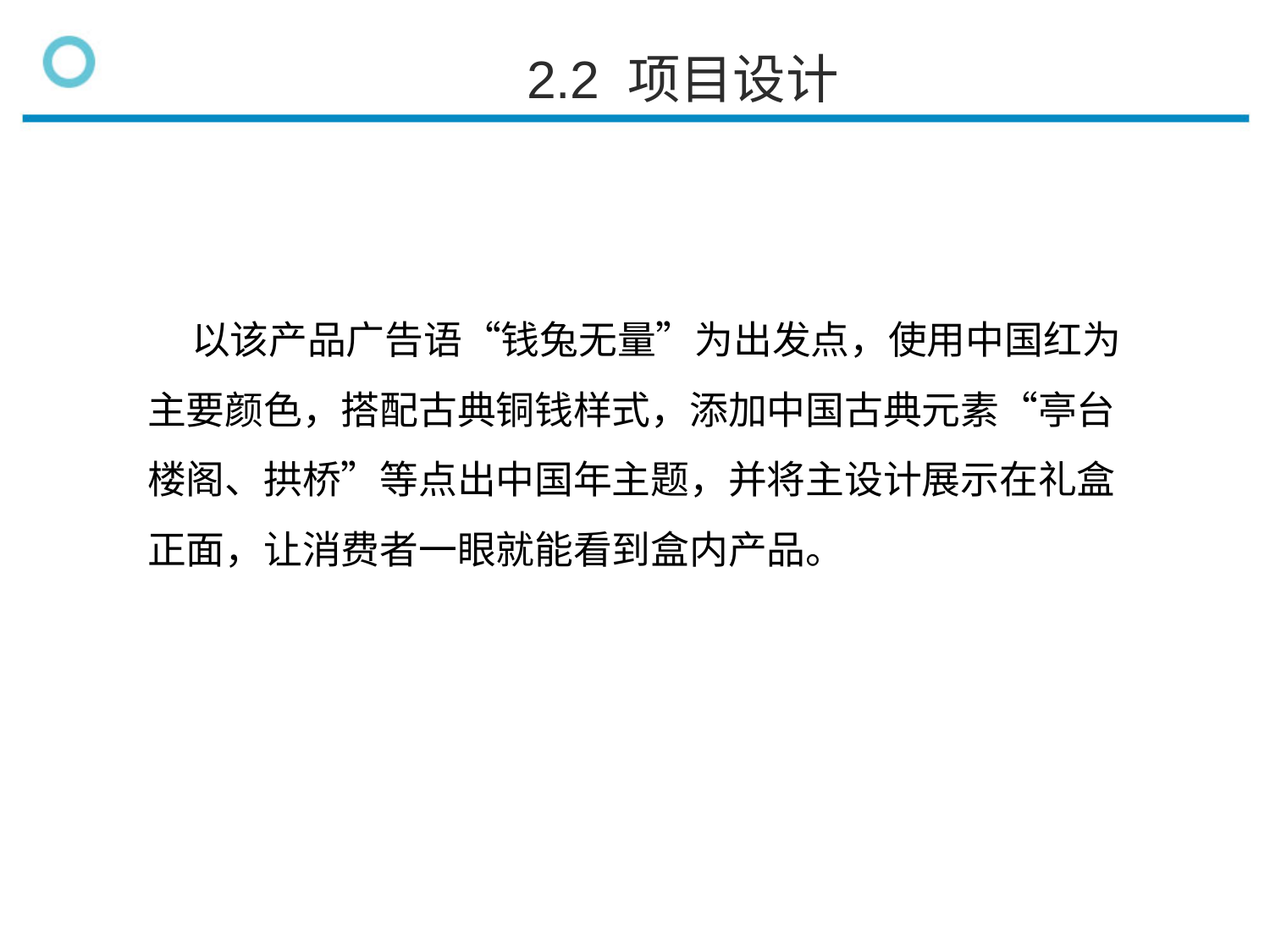

2.2 项目设计
    以该产品广告语“钱兔无量”为出发点，使用中国红为主要颜色，搭配古典铜钱样式，添加中国古典元素“亭台楼阁、拱桥”等点出中国年主题，并将主设计展示在礼盒正面，让消费者一眼就能看到盒内产品。